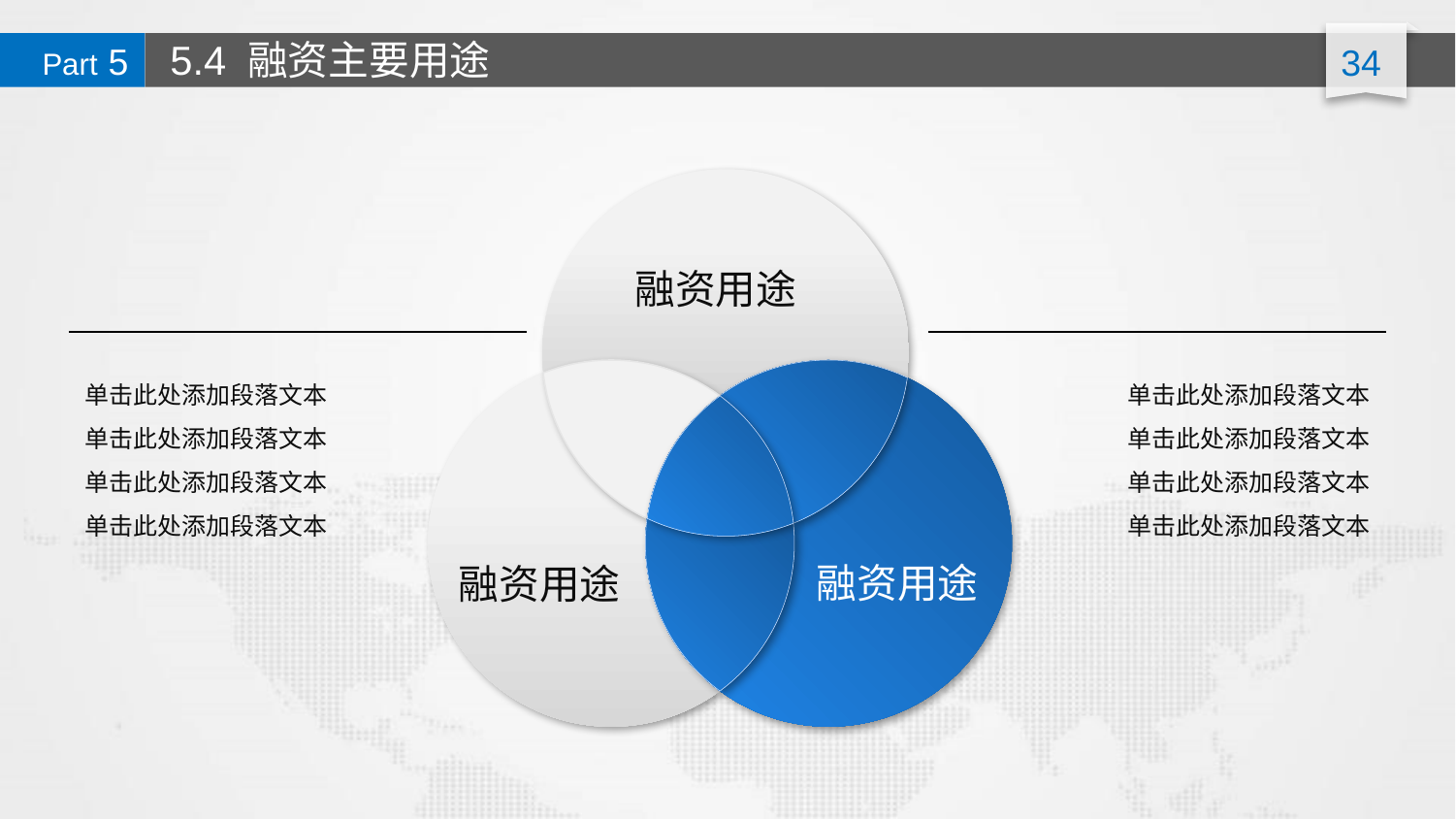

5.4 融资主要用途
Part 5

融资用途
单击此处添加段落文本单击此处添加段落文本单击此处添加段落文本单击此处添加段落文本
单击此处添加段落文本单击此处添加段落文本单击此处添加段落文本单击此处添加段落文本

融资用途
融资用途